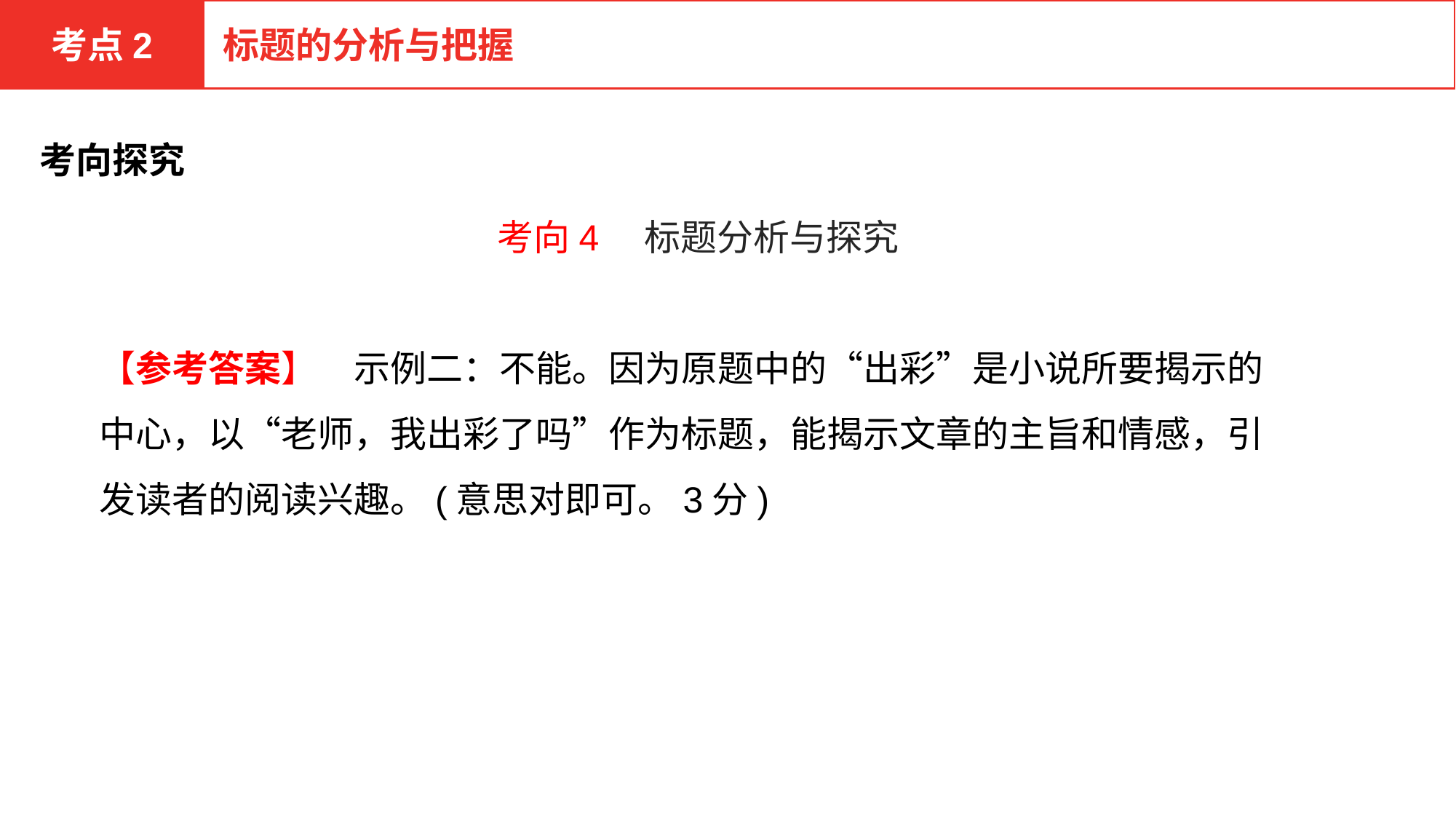

考点2
标题的分析与把握
考向探究
考向4　标题分析与探究

【参考答案】　示例二：不能。因为原题中的“出彩”是小说所要揭示的中心，以“老师，我出彩了吗”作为标题，能揭示文章的主旨和情感，引发读者的阅读兴趣。(意思对即可。3分)